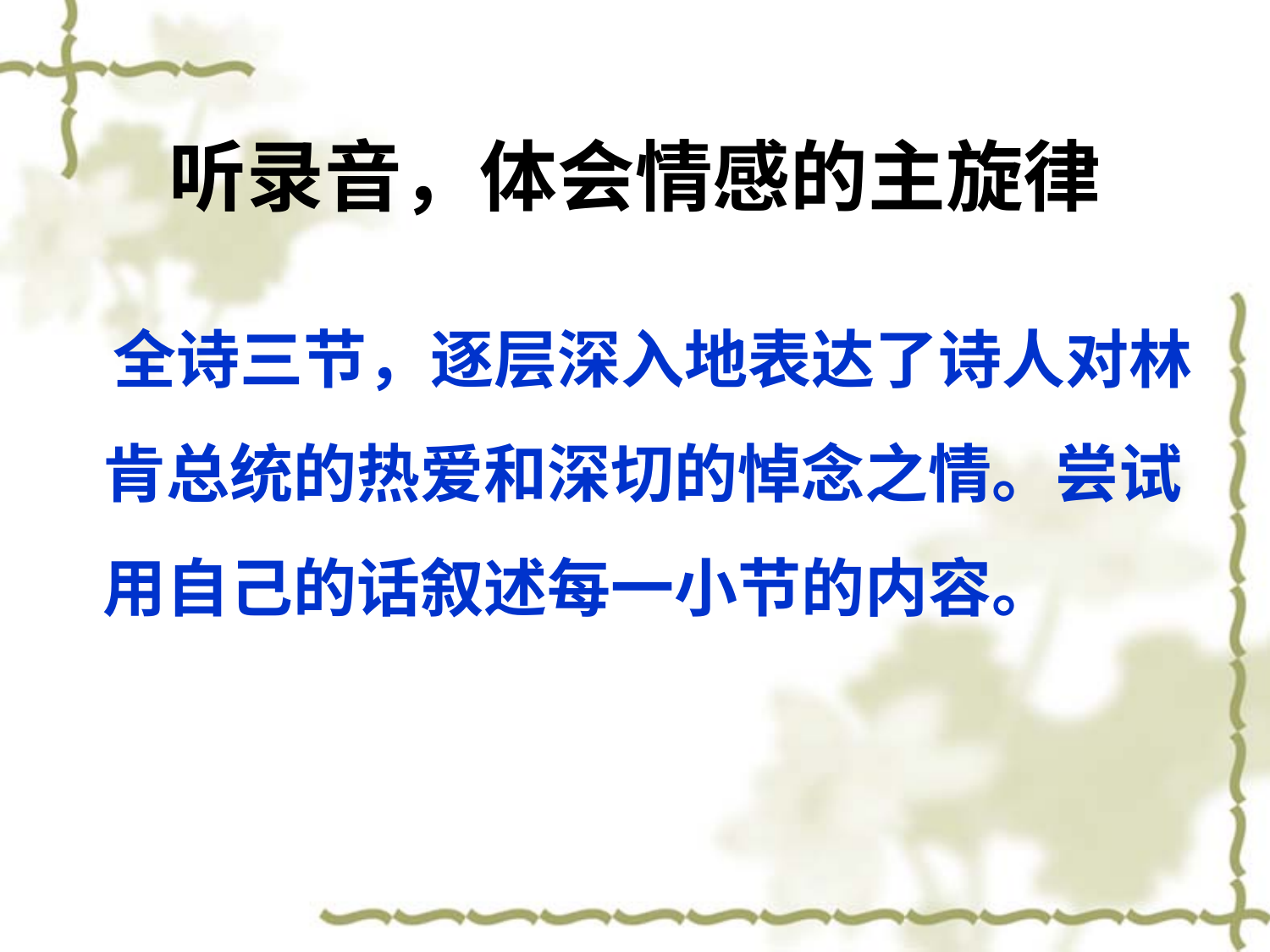

# 听录音，体会情感的主旋律
   全诗三节，逐层深入地表达了诗人对林肯总统的热爱和深切的悼念之情。尝试用自己的话叙述每一小节的内容。